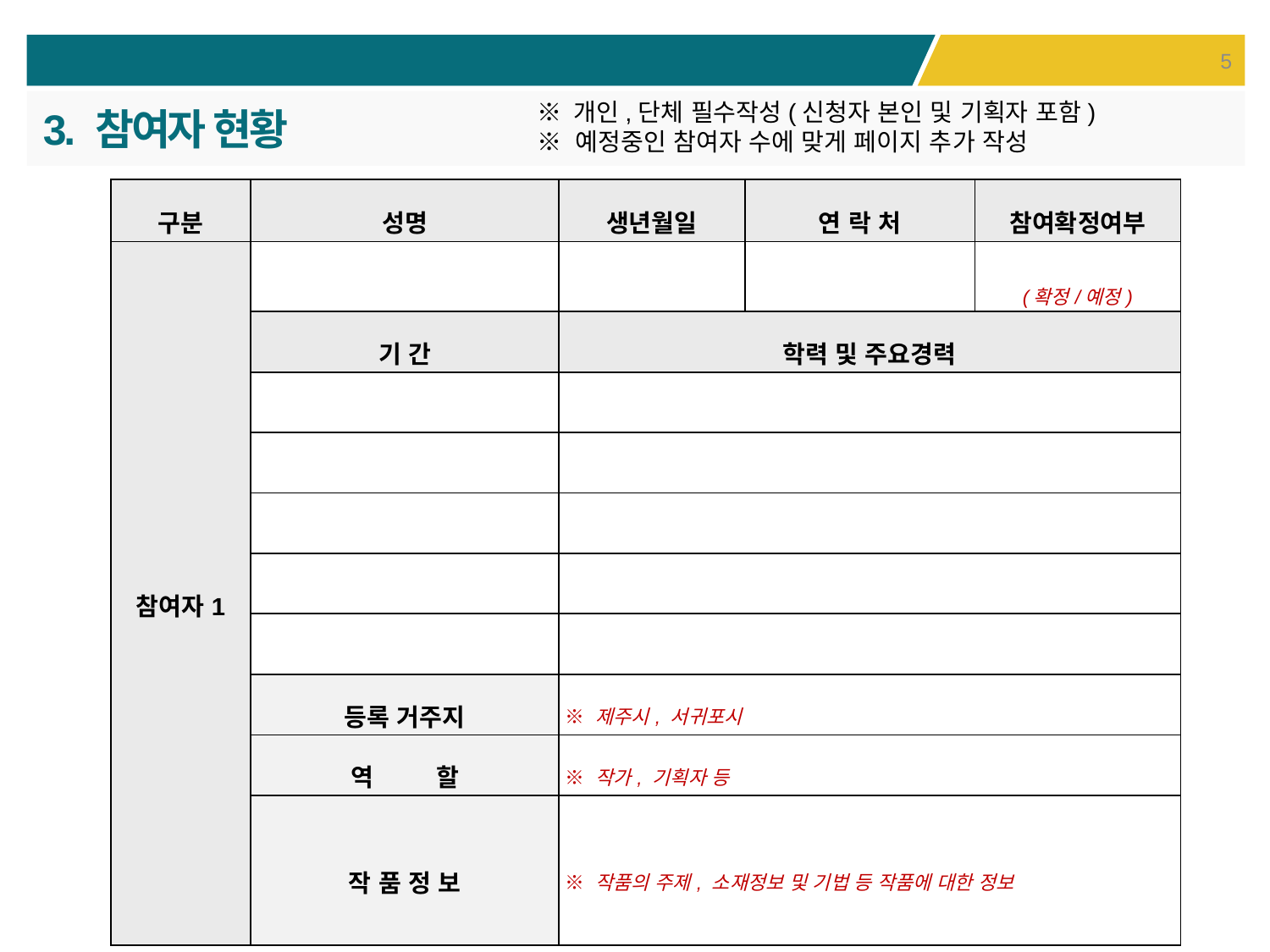

※ 개인,단체 필수작성(신청자 본인 및 기획자 포함)
※ 예정중인 참여자 수에 맞게 페이지 추가 작성
3. 참여자 현황
| 구분 | 성명 | 생년월일 | 연 락 처 | 참여확정여부 |
| --- | --- | --- | --- | --- |
| 참여자1 |  |  |  | (확정/예정) |
|  | 기 간 | 학력 및 주요경력 |  |  |
|  |  |  |  |  |
|  |  |  |  |  |
|  |  |  |  |  |
|  |  |  |  |  |
|  |  |  |  |  |
|  | 등록 거주지 | ※ 제주시, 서귀포시 |  |  |
|  | 역 할 | ※ 작가, 기획자 등 |  |  |
|  | 작 품 정 보 | ※ 작품의 주제, 소재정보 및 기법 등 작품에 대한 정보 |  |  |